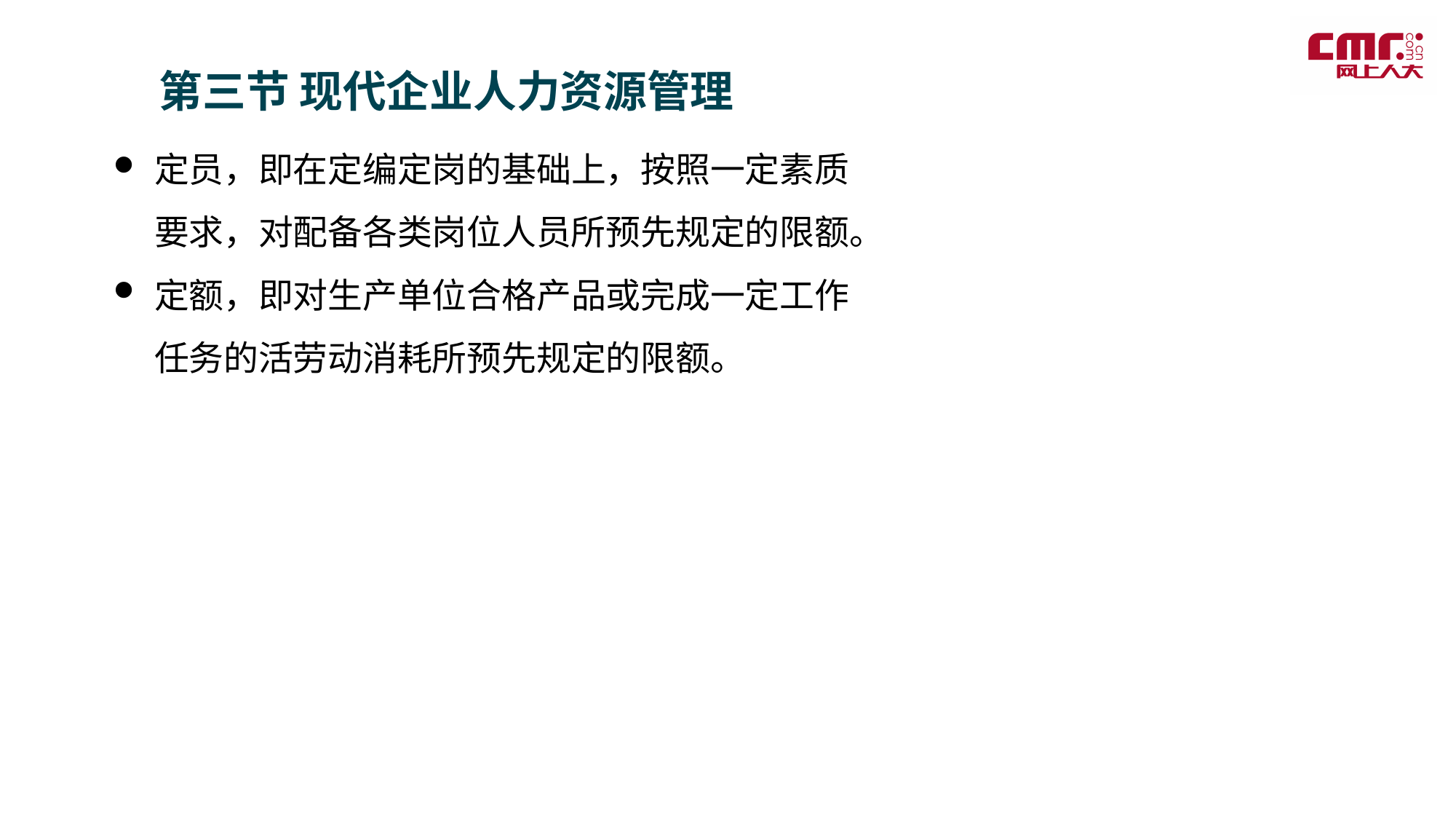

第三节 现代企业人力资源管理
定员，即在定编定岗的基础上，按照一定素质要求，对配备各类岗位人员所预先规定的限额。
定额，即对生产单位合格产品或完成一定工作任务的活劳动消耗所预先规定的限额。